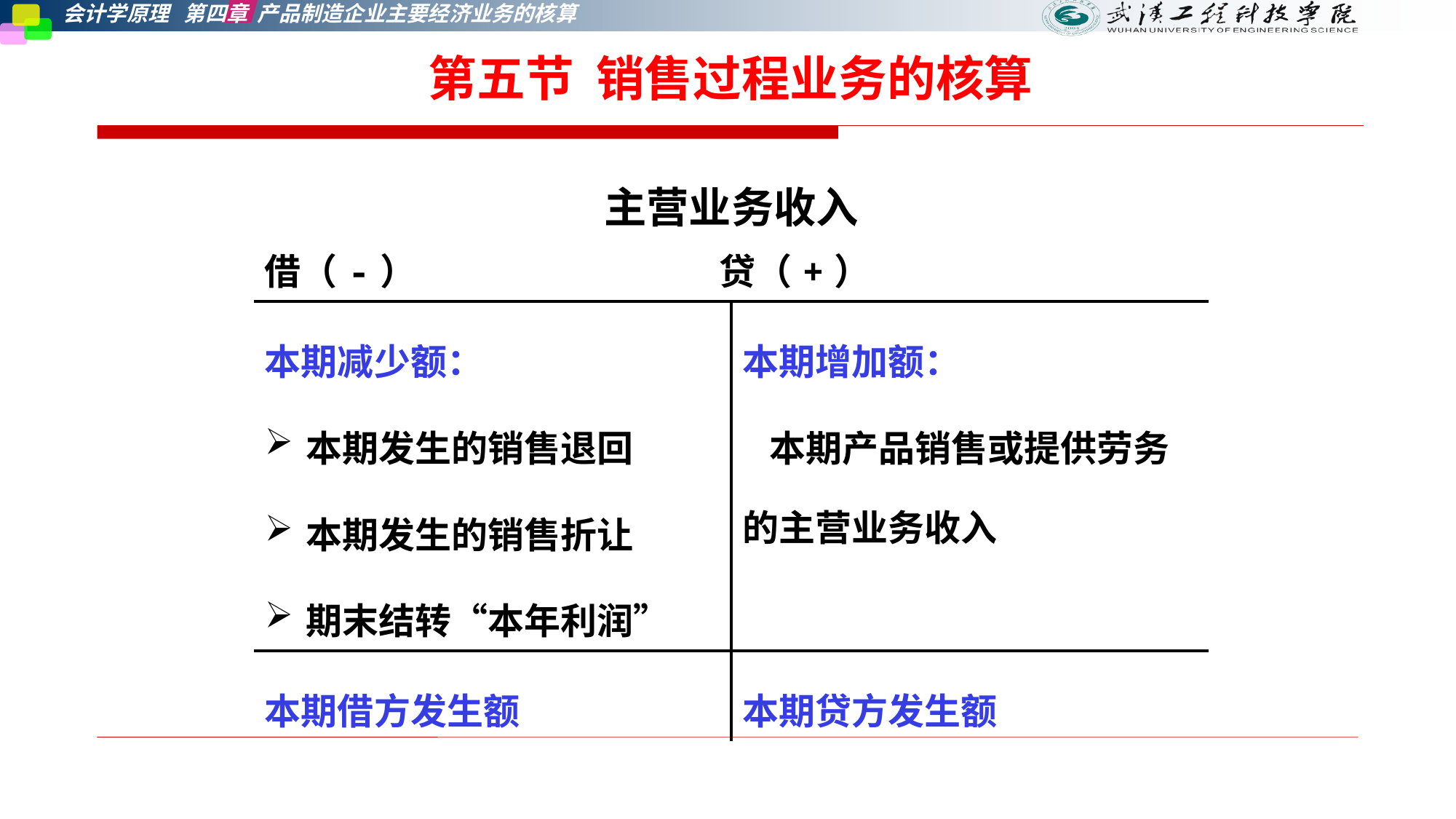

第五节  销售过程业务的核算
| 主营业务收入 借（-） 贷（+） |  |
| --- | --- |
| 本期减少额： 本期发生的销售退回 本期发生的销售折让 期末结转“本年利润” | 本期增加额： 本期产品销售或提供劳务的主营业务收入 |
| 本期借方发生额 | 本期贷方发生额 |